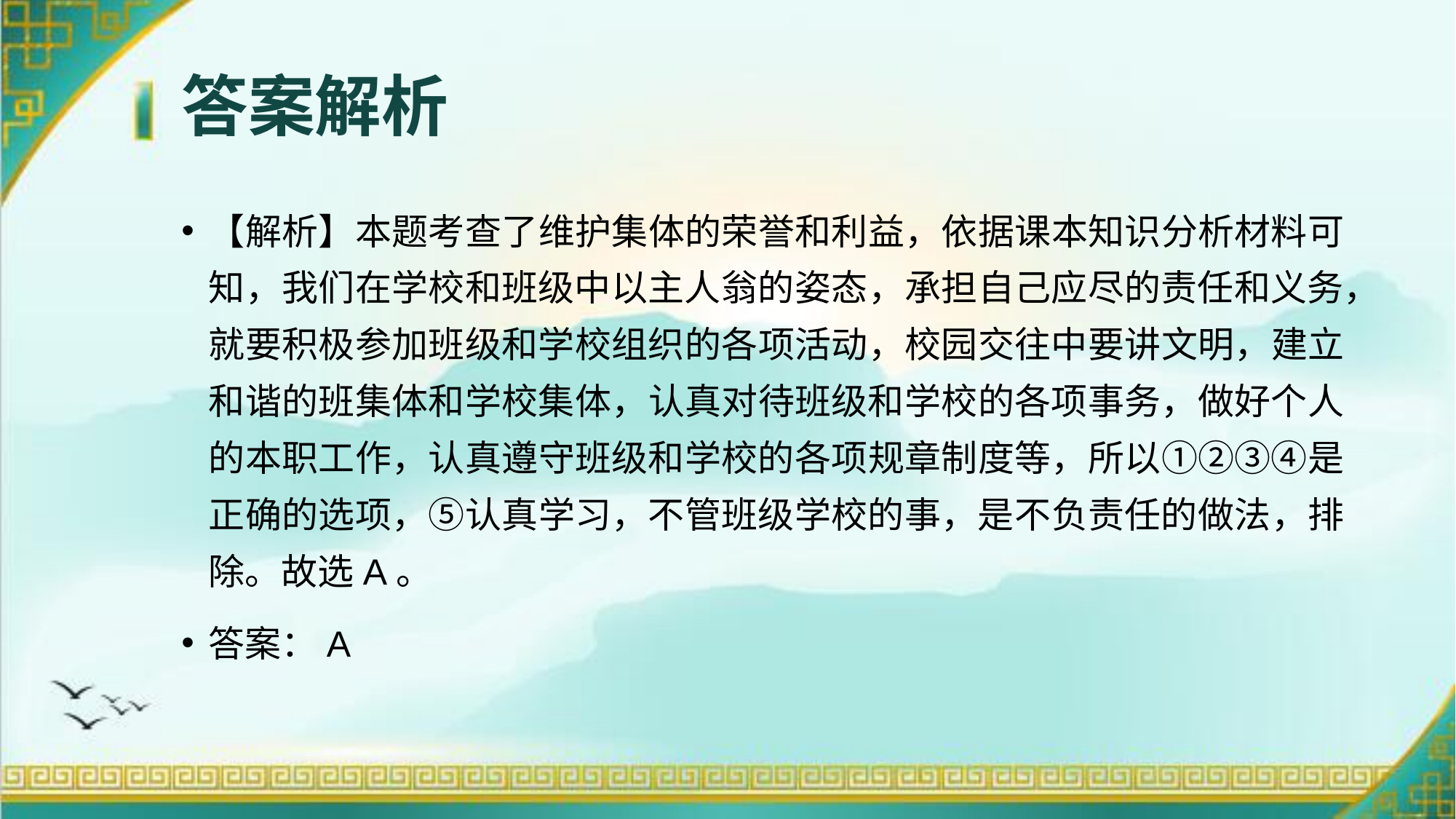

# 答案解析
【解析】本题考查了维护集体的荣誉和利益，依据课本知识分析材料可知，我们在学校和班级中以主人翁的姿态，承担自己应尽的责任和义务，就要积极参加班级和学校组织的各项活动，校园交往中要讲文明，建立和谐的班集体和学校集体，认真对待班级和学校的各项事务，做好个人的本职工作，认真遵守班级和学校的各项规章制度等，所以①②③④是正确的选项，⑤认真学习，不管班级学校的事，是不负责任的做法，排除。故选A。
答案：A